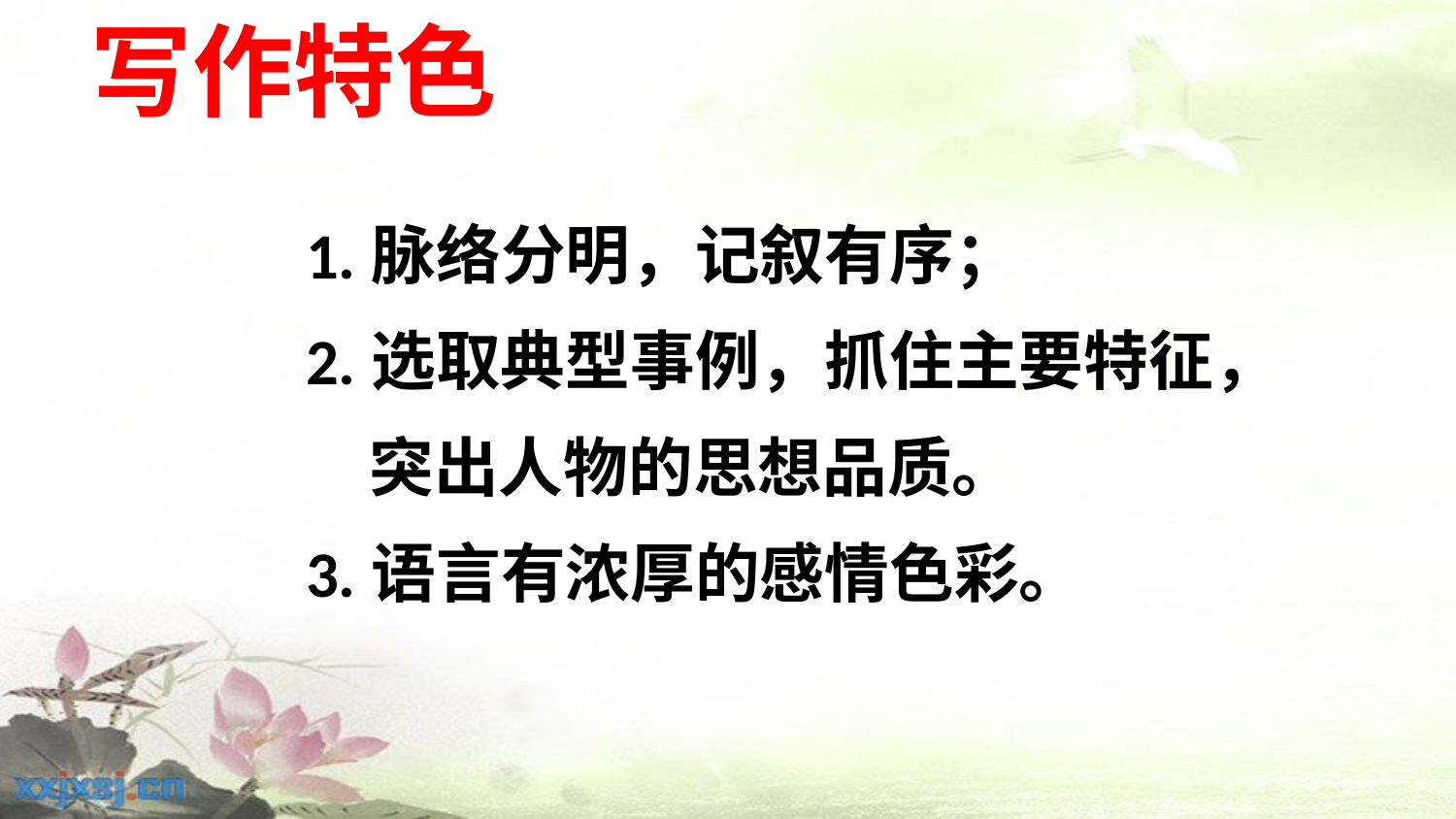

# 写作特色
               1.脉络分明，记叙有序；
               2.选取典型事例，抓住主要特征，
                  突出人物的思想品质。
               3.语言有浓厚的感情色彩。